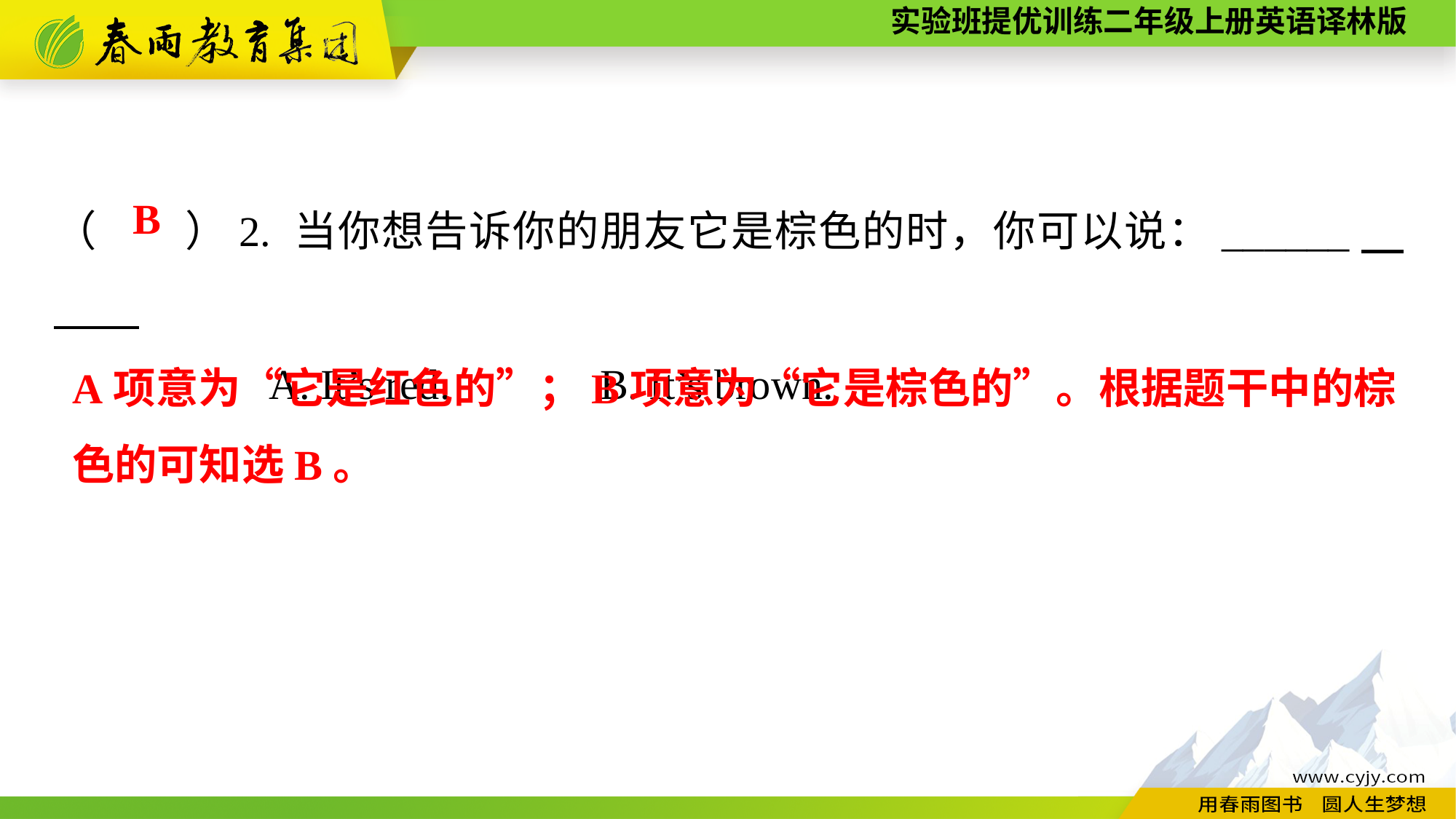

（　　）2. 当你想告诉你的朋友它是棕色的时，你可以说：______
A. It’s red.		B. It’s brown.
B
A项意为“它是红色的”；B项意为“它是棕色的”。根据题干中的棕色的可知选B。